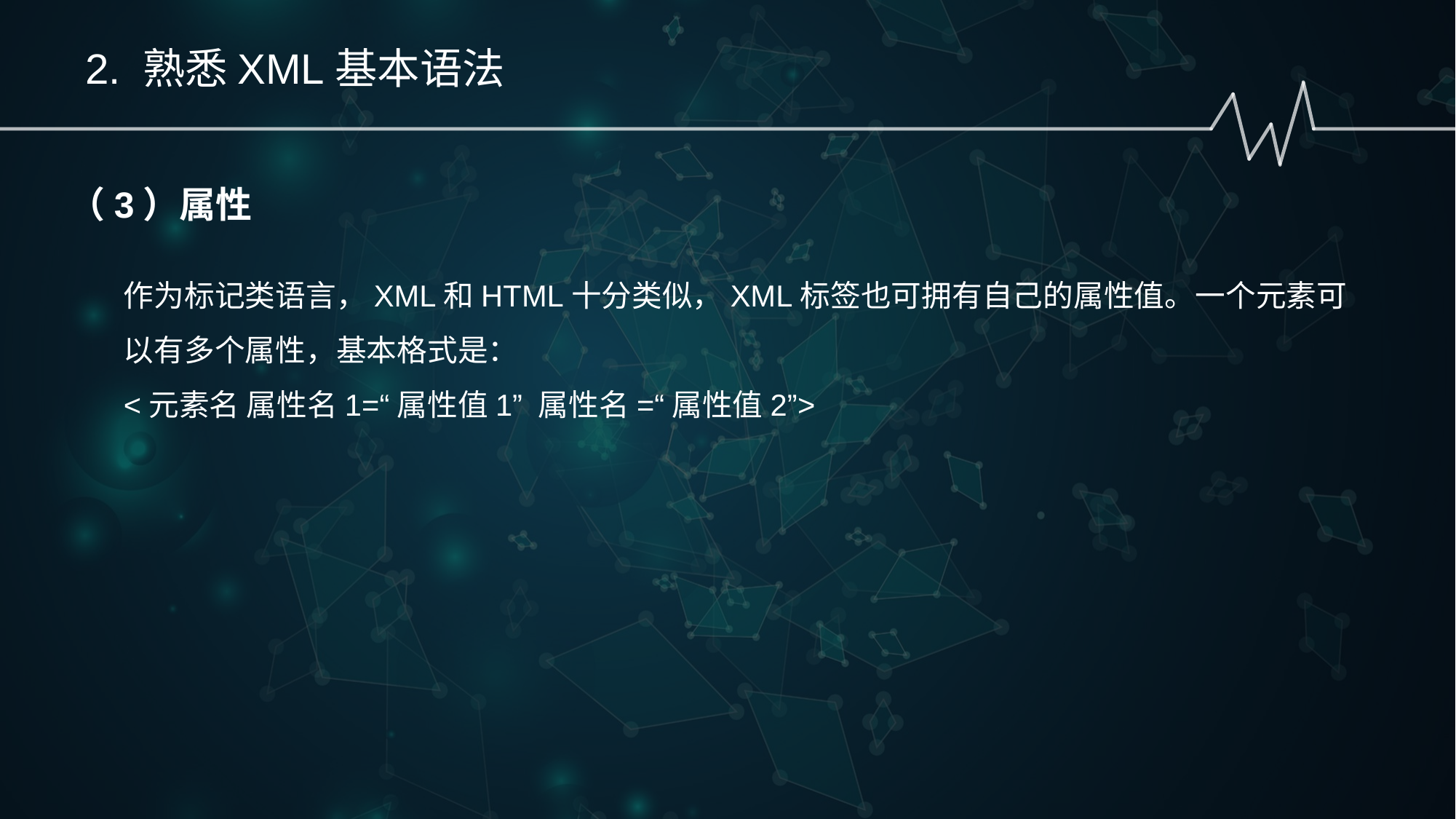

2. 熟悉XML基本语法
（3）属性

作为标记类语言，XML和HTML十分类似，XML标签也可拥有自己的属性值。一个元素可以有多个属性，基本格式是：
<元素名 属性名1=“属性值1” 属性名=“属性值2”>